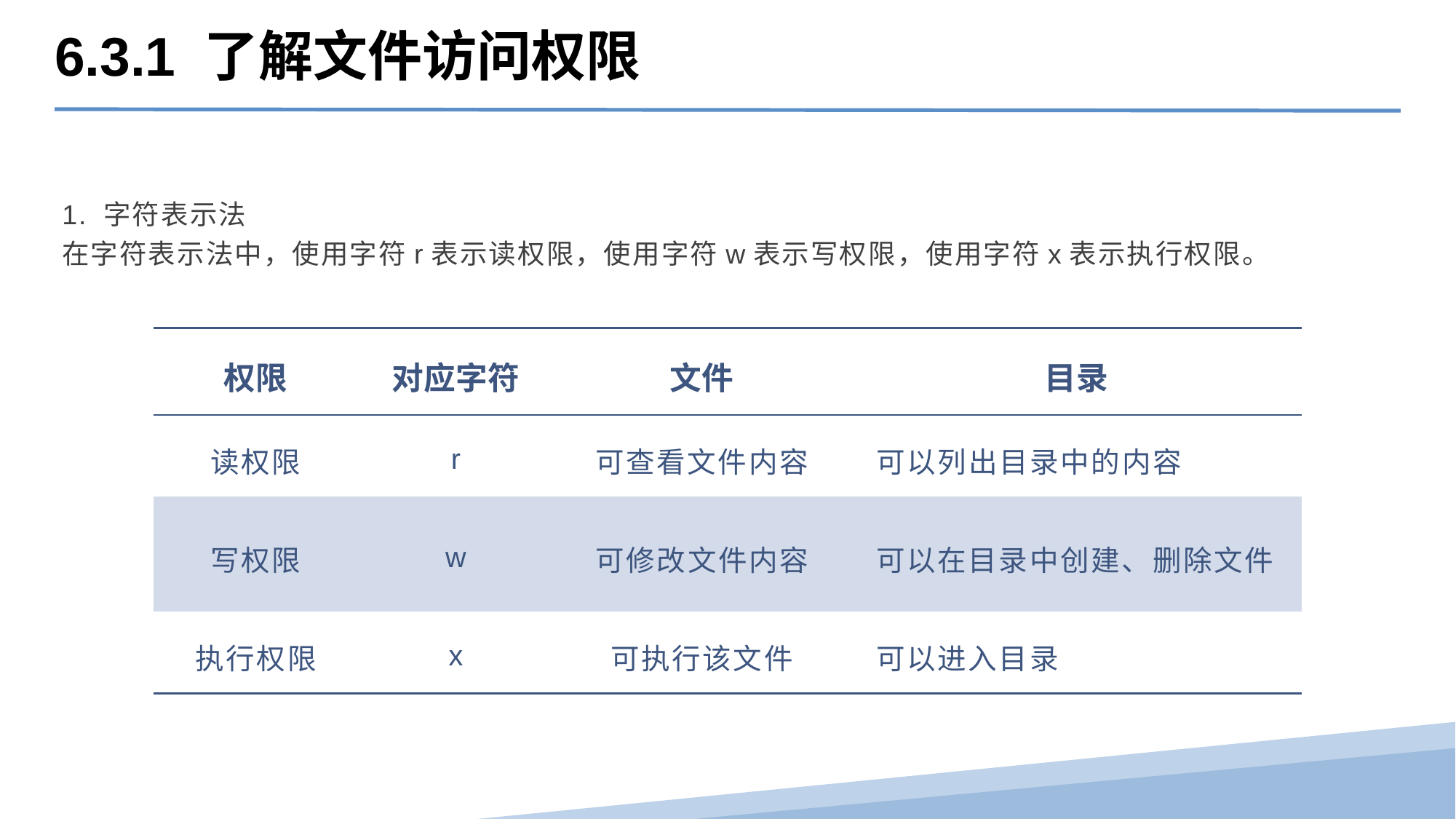

6.3.1 了解文件访问权限
1. 字符表示法
在字符表示法中，使用字符r表示读权限，使用字符w表示写权限，使用字符x表示执行权限。
| 权限 | 对应字符 | 文件 | 目录 |
| --- | --- | --- | --- |
| 读权限 | r | 可查看文件内容 | 可以列出目录中的内容 |
| 写权限 | w | 可修改文件内容 | 可以在目录中创建、删除文件 |
| 执行权限 | x | 可执行该文件 | 可以进入目录 |